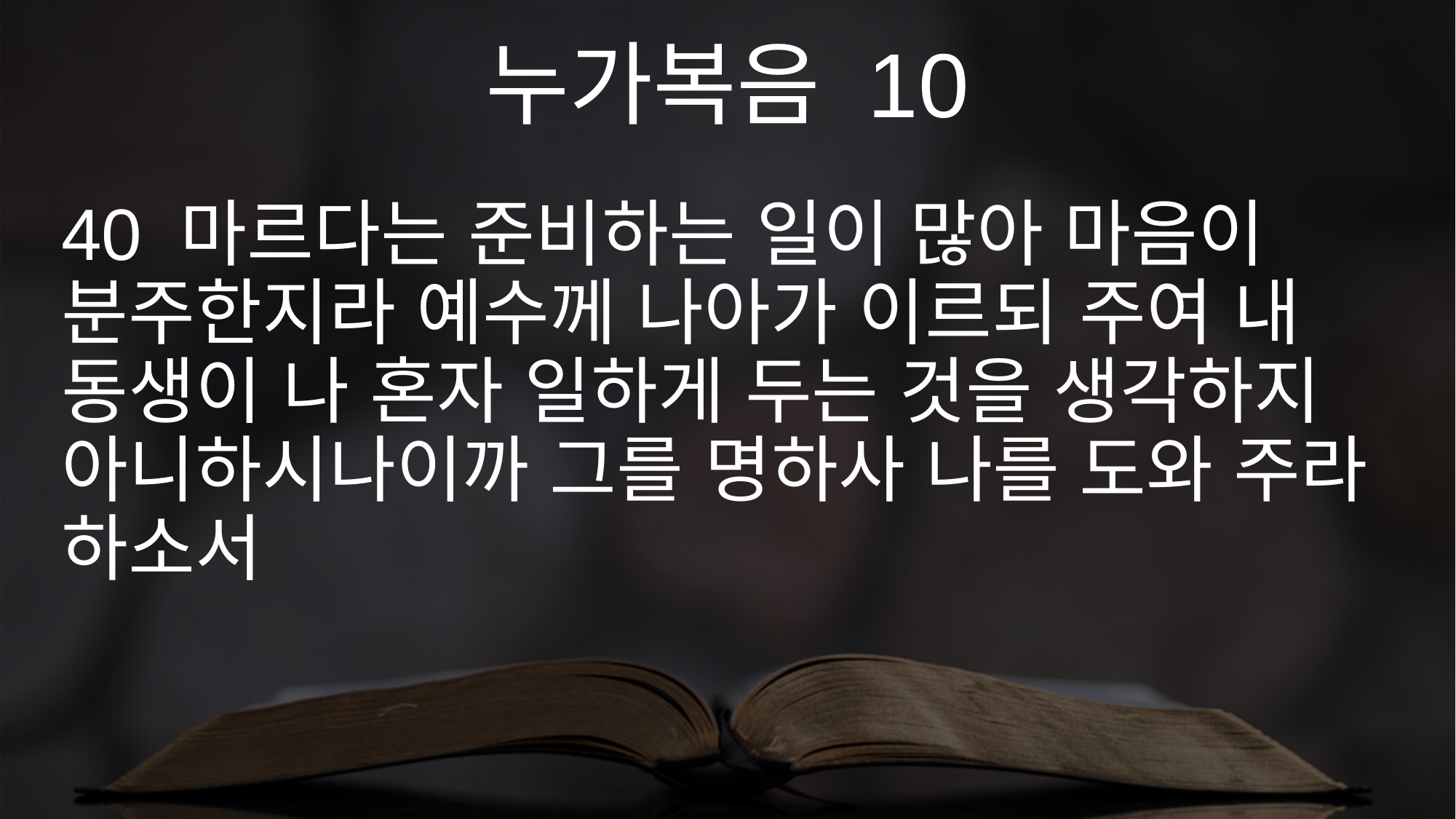

누가복음 10
40 마르다는 준비하는 일이 많아 마음이 분주한지라 예수께 나아가 이르되 주여 내 동생이 나 혼자 일하게 두는 것을 생각하지 아니하시나이까 그를 명하사 나를 도와 주라 하소서